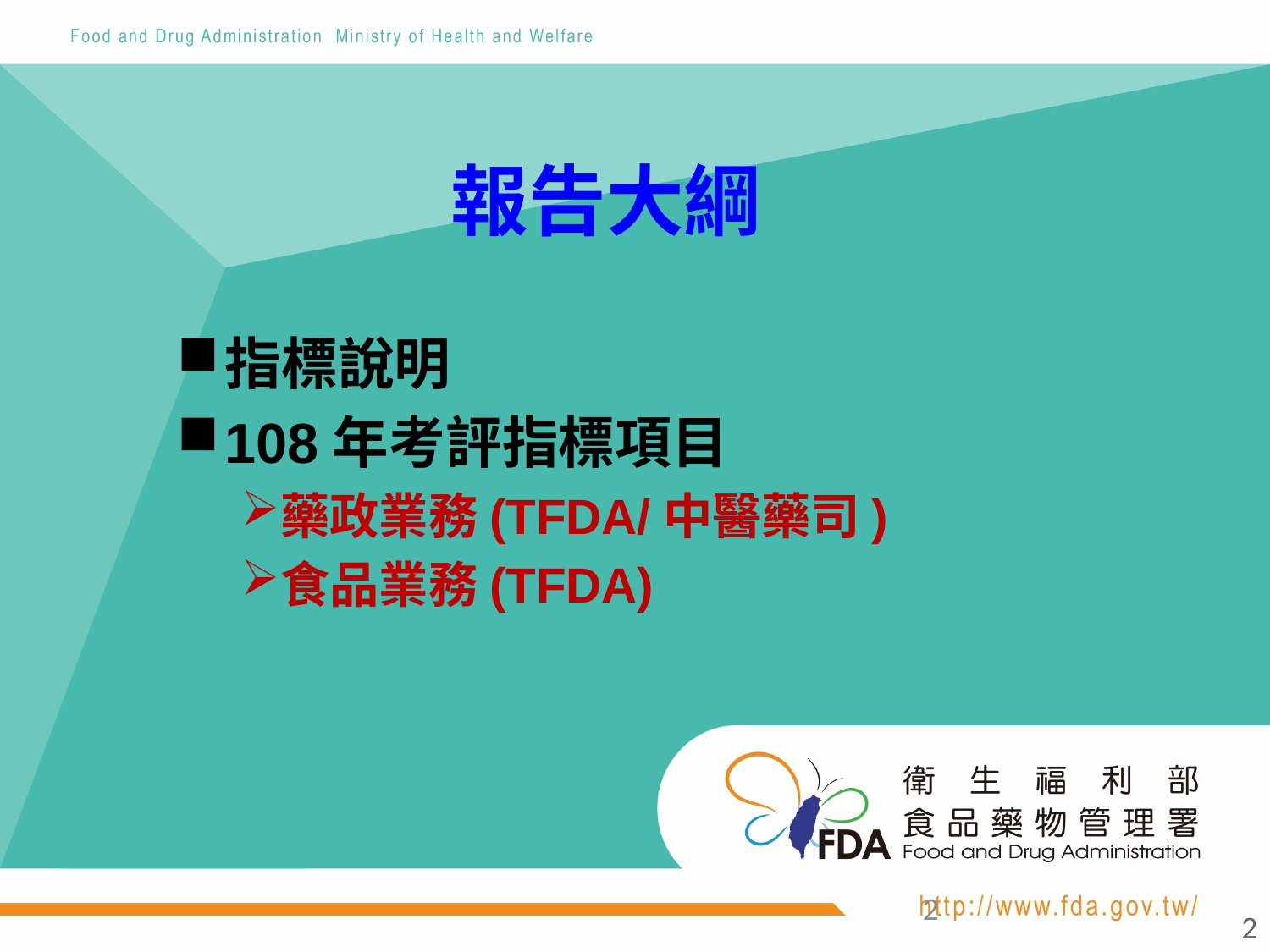

# 報告大綱
指標說明
108年考評指標項目
藥政業務(TFDA/中醫藥司)
食品業務(TFDA)

2